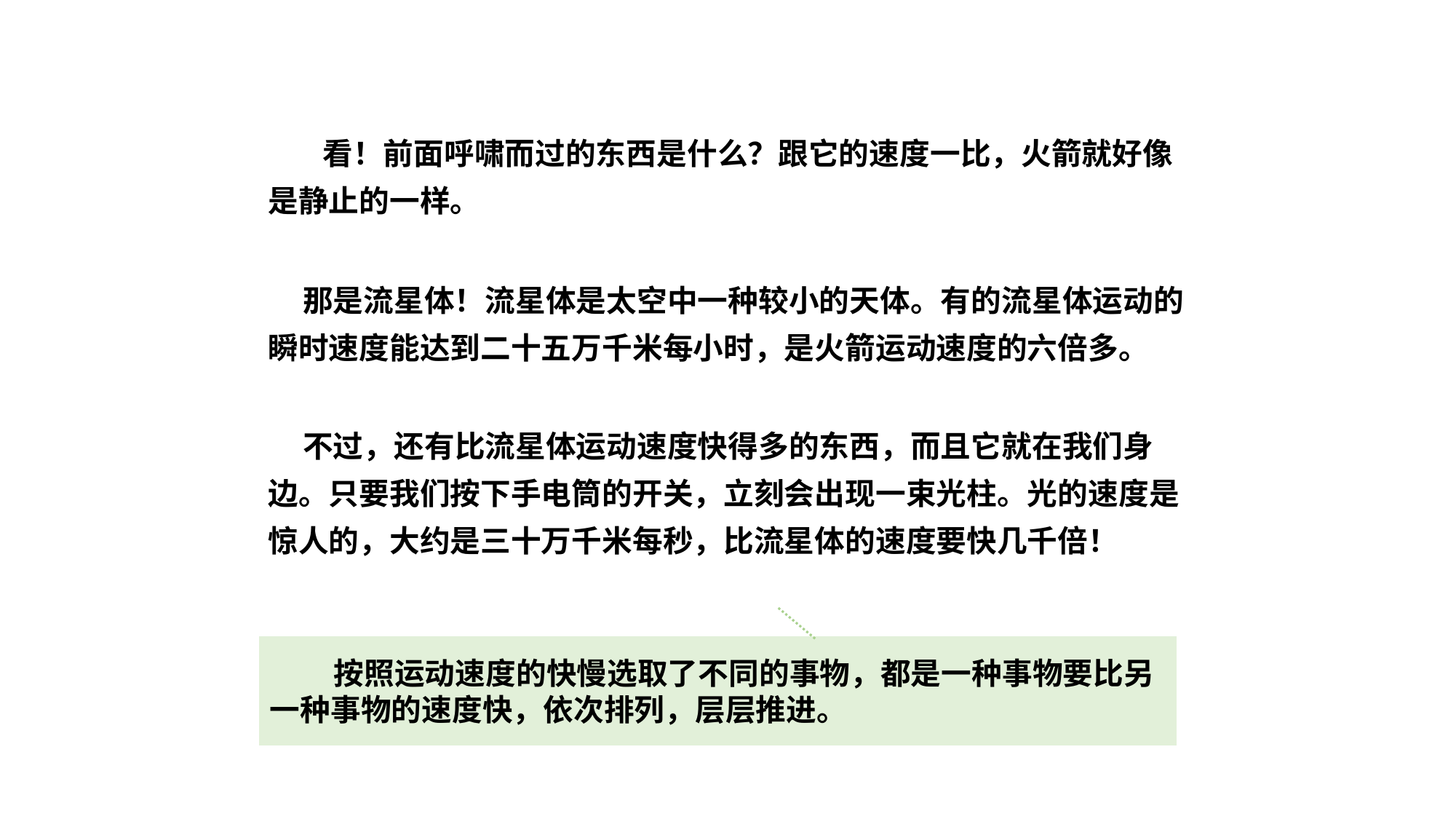

看！前面呼啸而过的东西是什么？跟它的速度一比，火箭就好像是静止的一样。
    那是流星体！流星体是太空中一种较小的天体。有的流星体运动的瞬时速度能达到二十五万千米每小时，是火箭运动速度的六倍多。
    不过，还有比流星体运动速度快得多的东西，而且它就在我们身边。只要我们按下手电筒的开关，立刻会出现一束光柱。光的速度是惊人的，大约是三十万千米每秒，比流星体的速度要快几千倍！
按照运动速度的快慢选取了不同的事物，都是一种事物要比另一种事物的速度快，依次排列，层层推进。